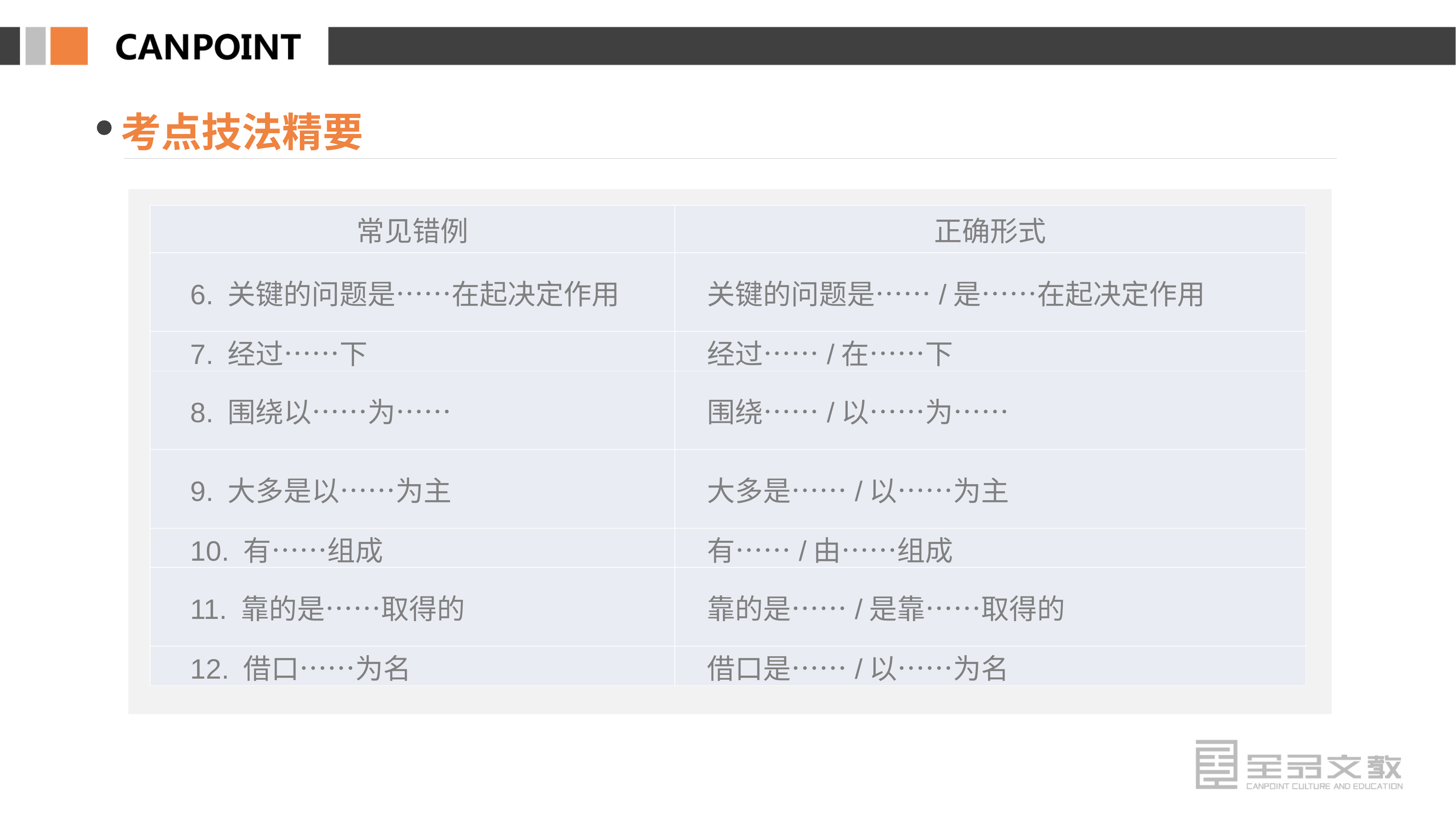

考点技法精要

| 常见错例 | 正确形式 |
| --- | --- |
| 6. 关键的问题是……在起决定作用 | 关键的问题是……/是……在起决定作用 |
| 7. 经过……下 | 经过……/在……下 |
| 8. 围绕以……为…… | 围绕……/以……为…… |
| 9. 大多是以……为主 | 大多是……/以……为主 |
| 10. 有……组成 | 有……/由……组成 |
| 11. 靠的是……取得的 | 靠的是……/是靠……取得的 |
| 12. 借口……为名 | 借口是……/以……为名 |